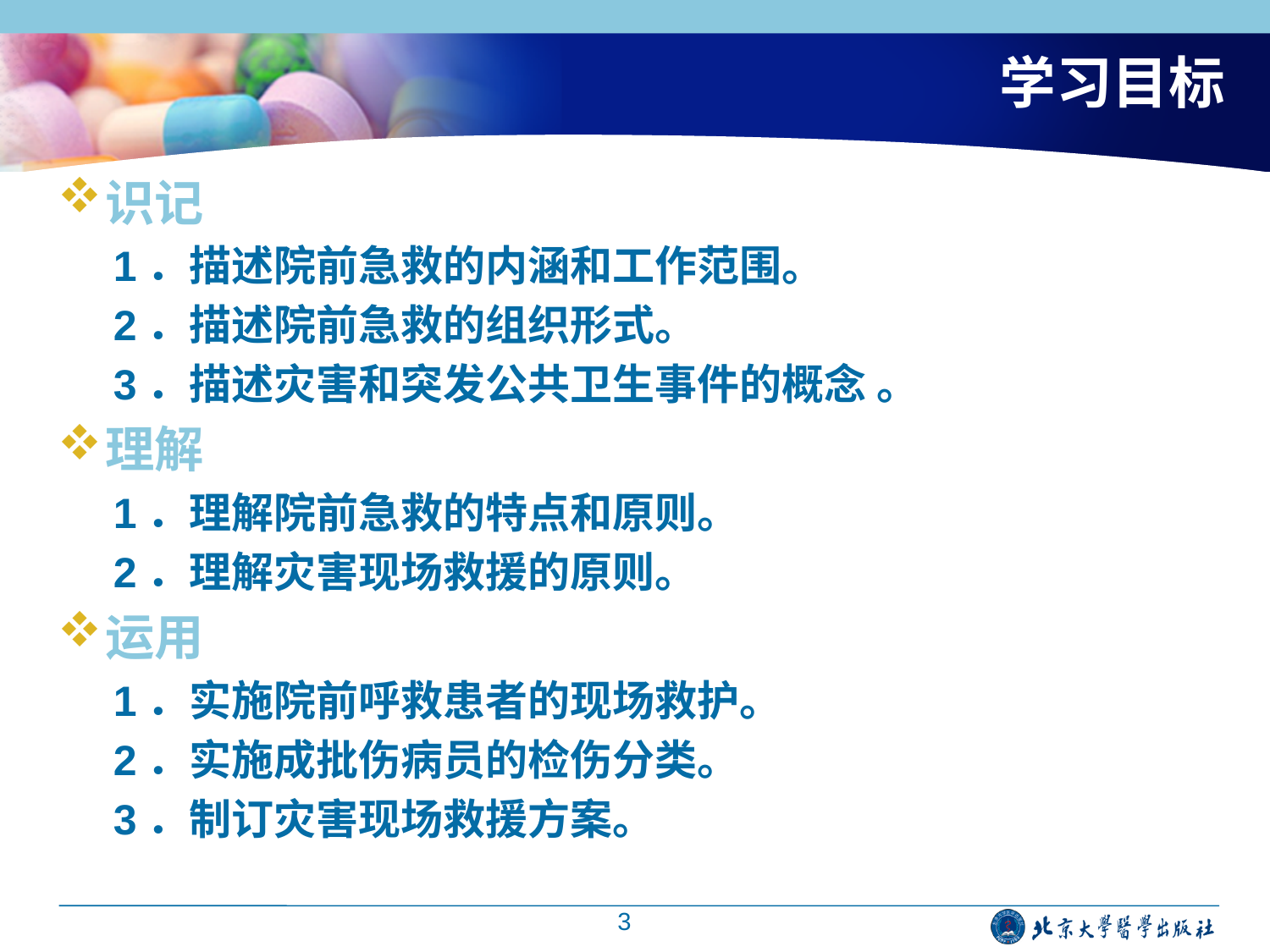

# 学习目标

识记
1．描述院前急救的内涵和工作范围。
2．描述院前急救的组织形式。
3．描述灾害和突发公共卫生事件的概念 。
理解
1．理解院前急救的特点和原则。
2．理解灾害现场救援的原则。
运用
1．实施院前呼救患者的现场救护。
2．实施成批伤病员的检伤分类。
3．制订灾害现场救援方案。
3